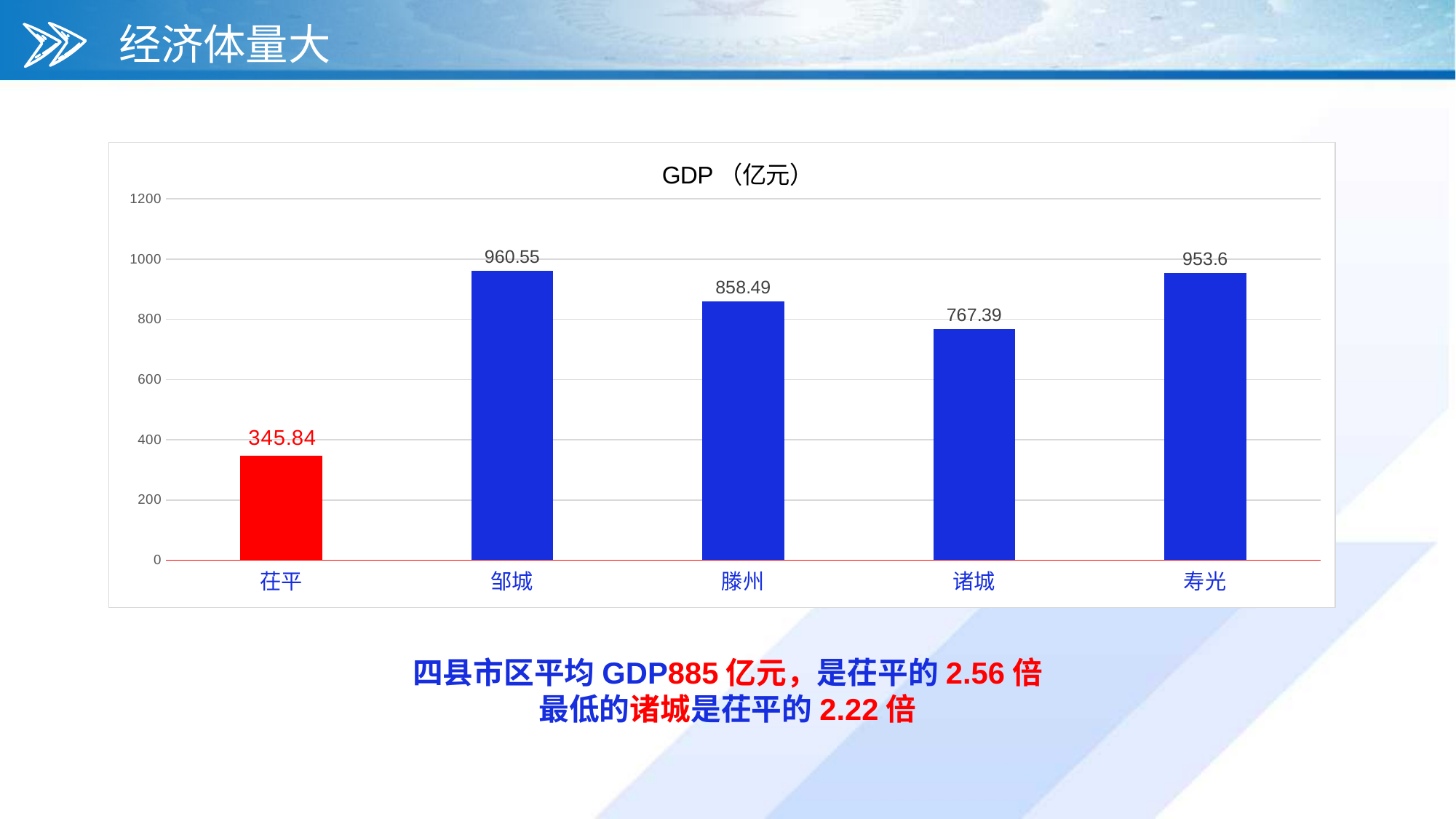

经济体量大

### Chart: GDP（亿元）

| Category | GDP（亿元） |
|---|---|
| 茌平 | 345.84 |
| 邹城 | 960.55 |
| 滕州 | 858.49 |
| 诸城 | 767.39 |
| 寿光 | 953.6 |
YOUR TITLE
YOUR TITLE
四县市区平均GDP885亿元，是茌平的2.56倍
最低的诸城是茌平的2.22倍